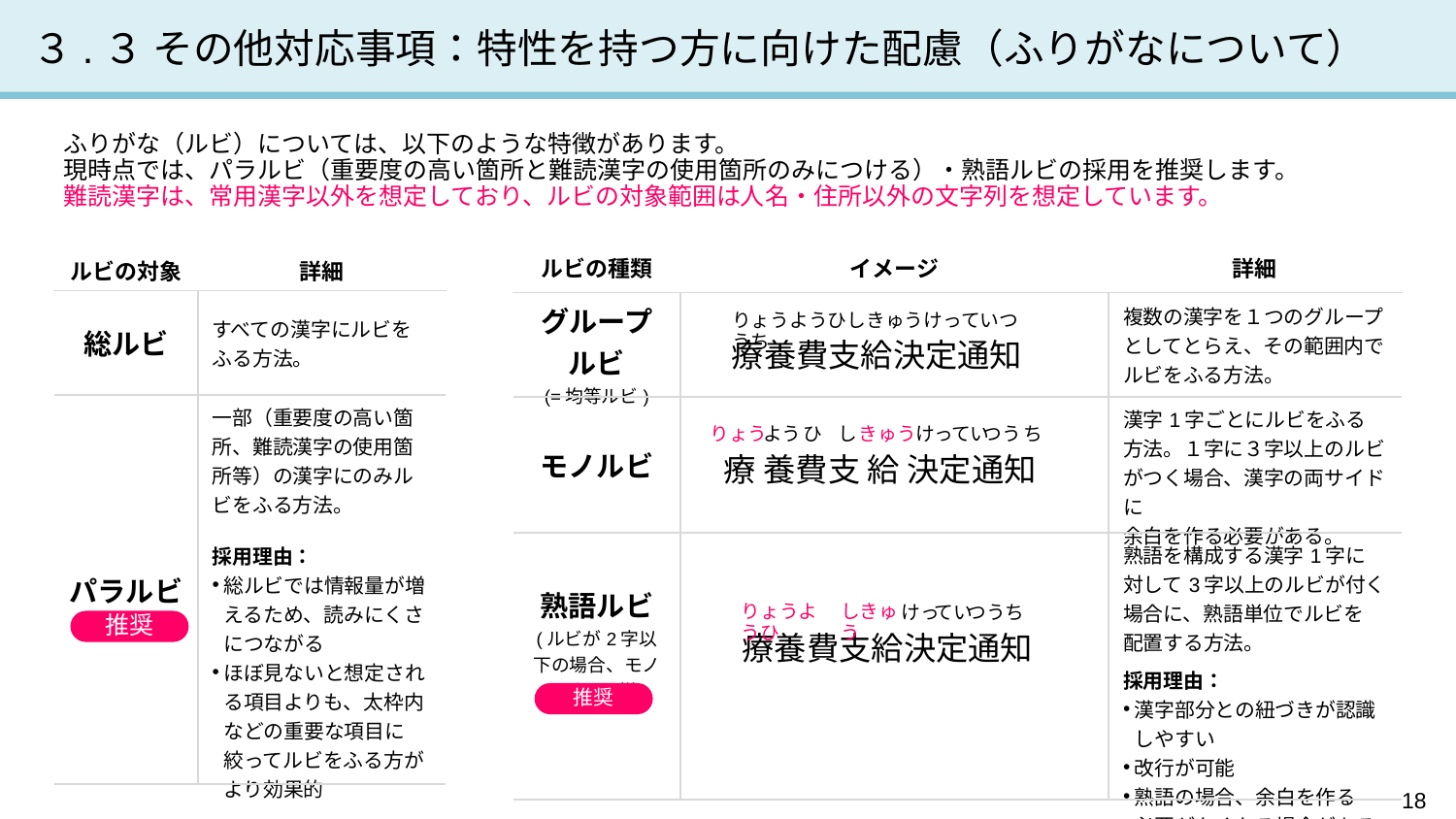

# ３.３ その他対応事項：特性を持つ方に向けた配慮（ふりがなについて）
ふりがな（ルビ）については、以下のような特徴があります。
現時点では、パラルビ（重要度の高い箇所と難読漢字の使用箇所のみにつける）・熟語ルビの採用を推奨します。
難読漢字は、常用漢字以外を想定しており、ルビの対象範囲は人名・住所以外の文字列を想定しています。
| ルビの種類 | イメージ | 詳細 |
| --- | --- | --- |
| グループ ルビ (=均等ルビ) |  | 複数の漢字を１つのグループとしてとらえ、その範囲内で ルビをふる方法。 |
| モノルビ |  | 漢字1字ごとにルビをふる 方法。１字に３字以上のルビがつく場合、漢字の両サイドに 余白を作る必要がある。 |
| 熟語ルビ (ルビが2字以下の場合、モノルビと同様) |  | 熟語を構成する漢字1字に 対して3字以上のルビが付く場合に、熟語単位でルビを 配置する方法。 採用理由： 漢字部分との紐づきが認識しやすい 改行が可能 熟語の場合、余白を作る 必要がなくなる場合がある |
| ルビの対象 | 詳細 |
| --- | --- |
| 総ルビ | すべての漢字にルビをふる方法。 |
| パラルビ | 一部（重要度の高い箇所、難読漢字の使用箇所等）の漢字にのみルビをふる方法。 採用理由： 総ルビでは情報量が増えるため、読みにくさにつながる ほぼ見ないと想定される項目よりも、太枠内などの重要な項目に絞ってルビをふる方がより効果的 |
りょうようひしきゅうけっていつうち
療養費支給決定通知
りょう
よう
ひ
し
きゅう
けっ
てい
つう
ち
療 養費支 給 決定通知
りょうようひ
しきゅう
けっ
てい
つう
ち
推奨
療養費支給決定通知
推奨